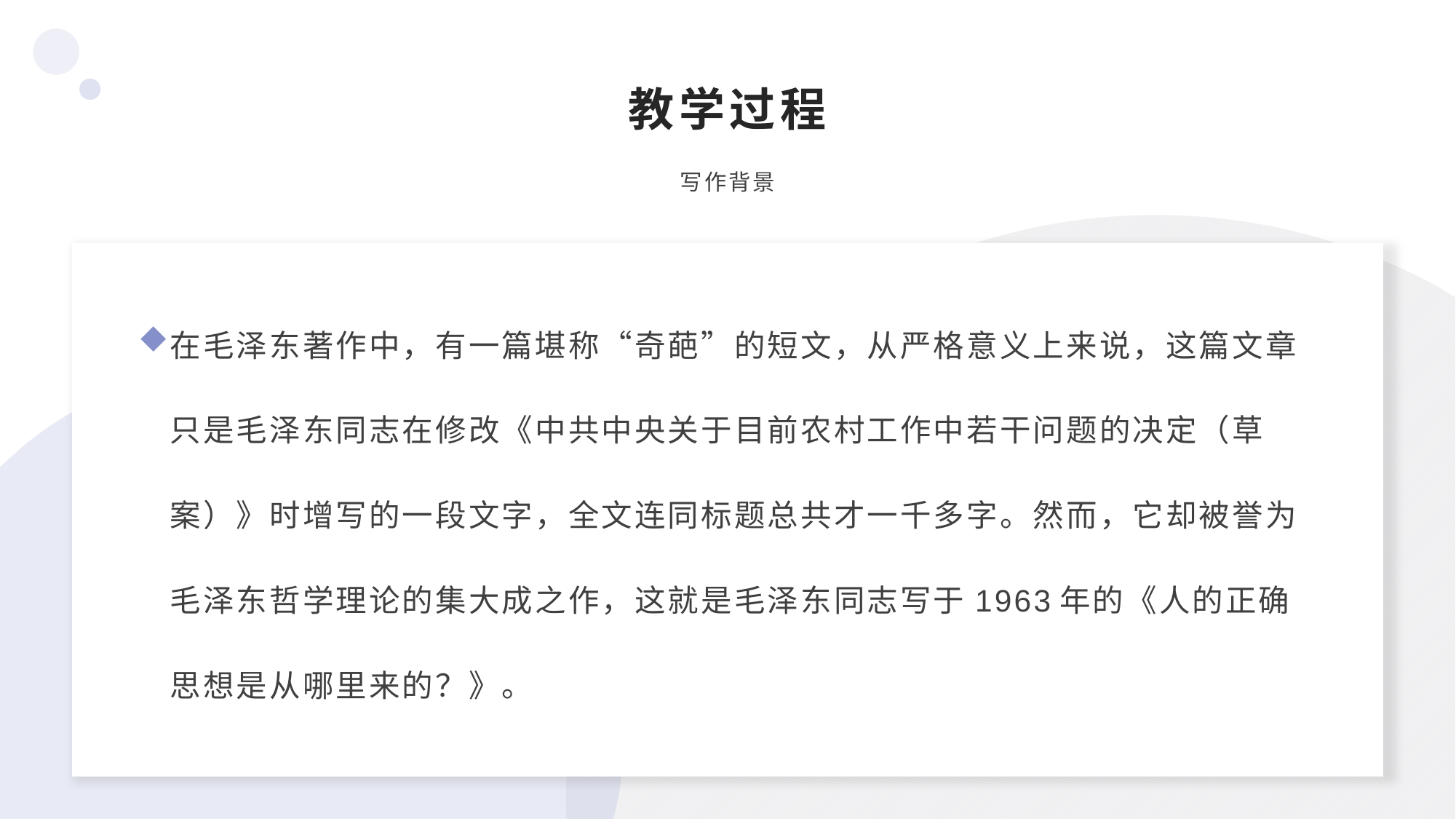

教学过程

写作背景

在毛泽东著作中，有一篇堪称“奇葩”的短文，从严格意义上来说，这篇文章只是毛泽东同志在修改《中共中央关于目前农村工作中若干问题的决定（草案）》时增写的一段文字，全文连同标题总共才一千多字。然而，它却被誉为毛泽东哲学理论的集大成之作，这就是毛泽东同志写于1963年的《人的正确思想是从哪里来的？》。